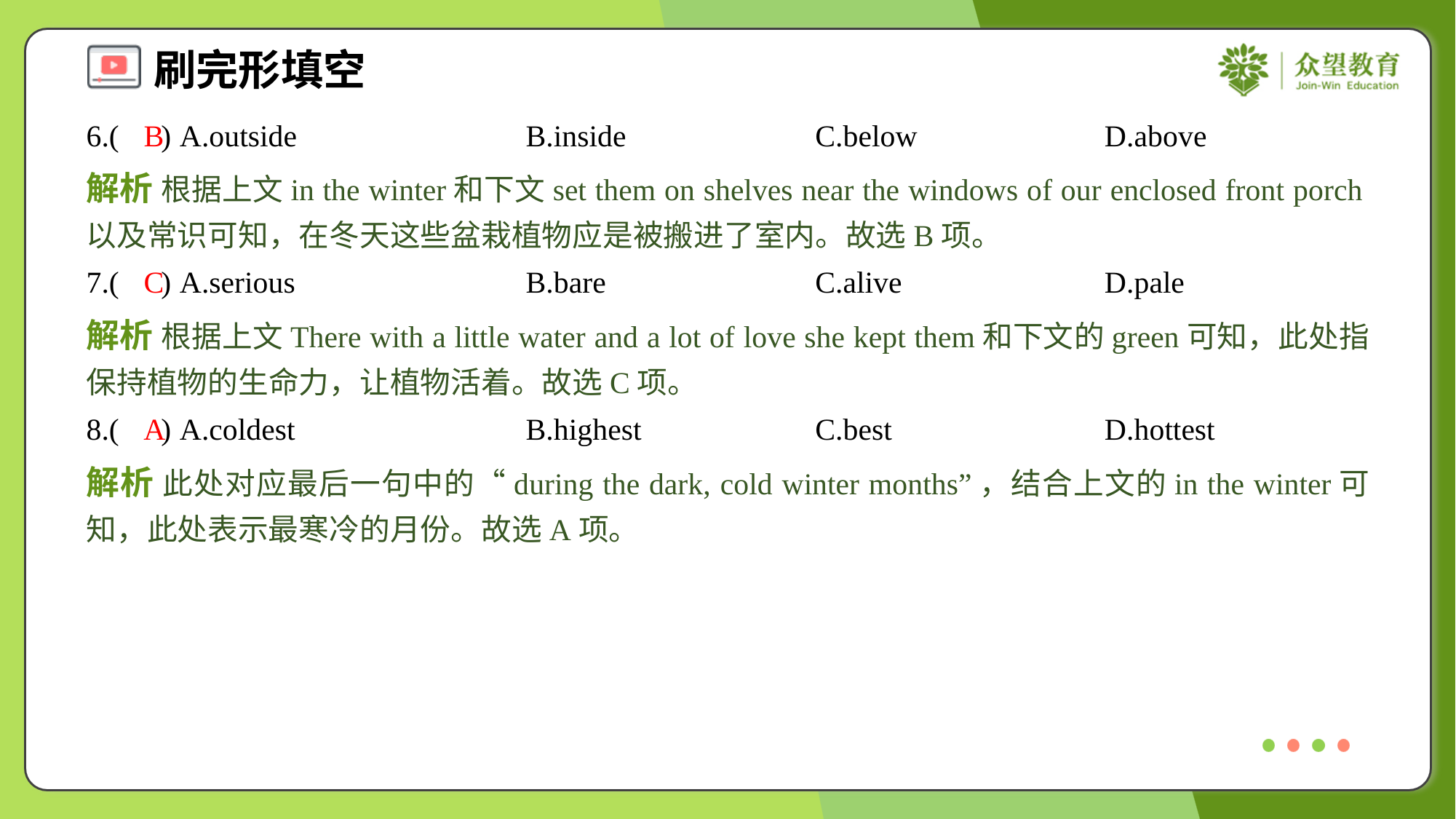

6.(     ) A.outside	B.inside	C.below	D.above
B
解析 根据上文in the winter和下文set them on shelves near the windows of our enclosed front porch以及常识可知，在冬天这些盆栽植物应是被搬进了室内。故选B项。
7.(     ) A.serious	B.bare	C.alive	D.pale
C
解析 根据上文There with a little water and a lot of love she kept them和下文的green可知，此处指保持植物的生命力，让植物活着。故选C项。
8.(     ) A.coldest	B.highest	C.best	D.hottest
A
解析 此处对应最后一句中的“during the dark, cold winter months”，结合上文的in the winter可知，此处表示最寒冷的月份。故选A项。